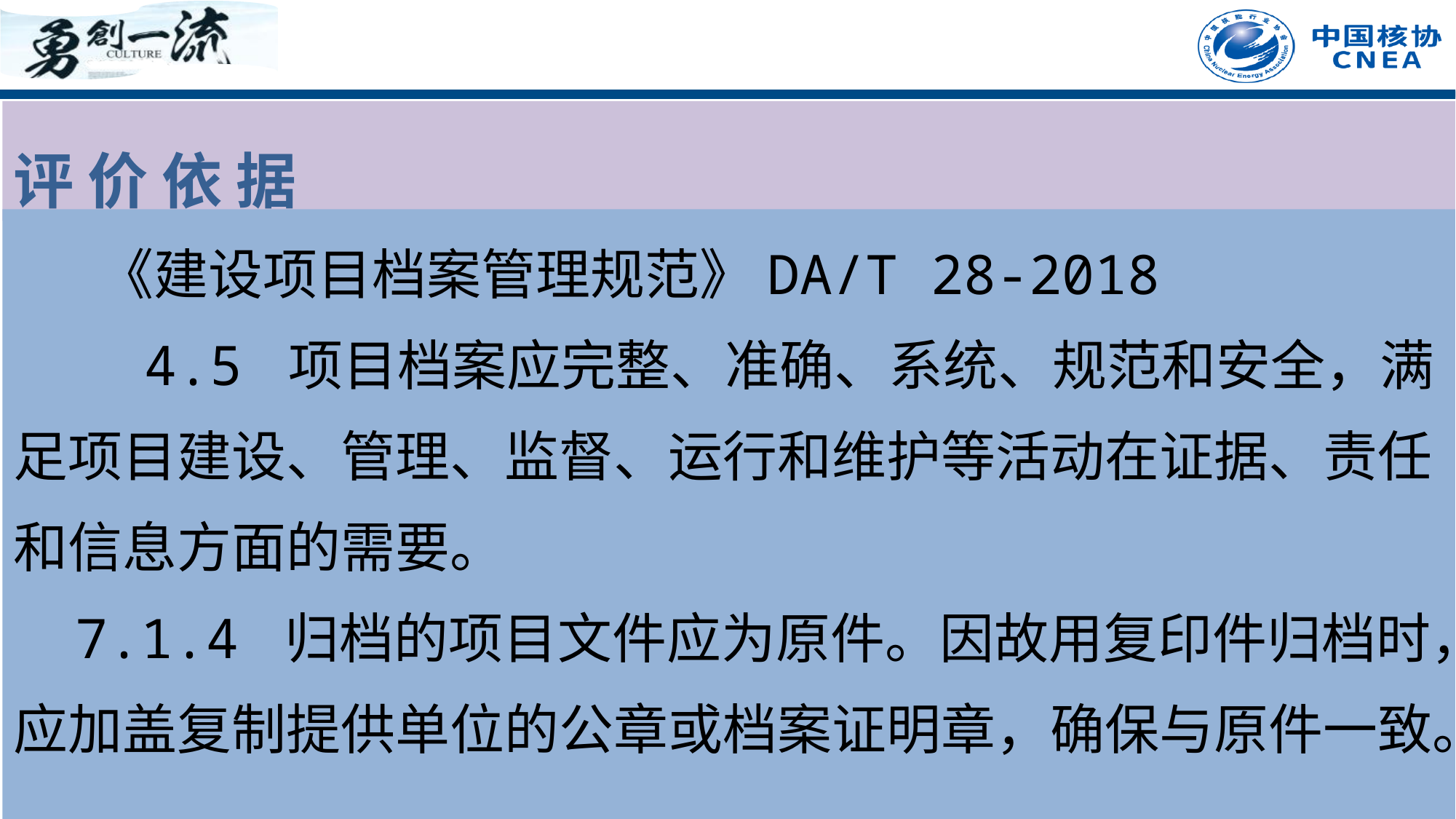

评 价 依 据
      《建设项目档案管理规范》DA/T 28-2018
    4.5 项目档案应完整、准确、系统、规范和安全，满足项目建设、管理、监督、运行和维护等活动在证据、责任和信息方面的需要。
    7.1.4 归档的项目文件应为原件。因故用复印件归档时，应加盖复制提供单位的公章或档案证明章，确保与原件一致。